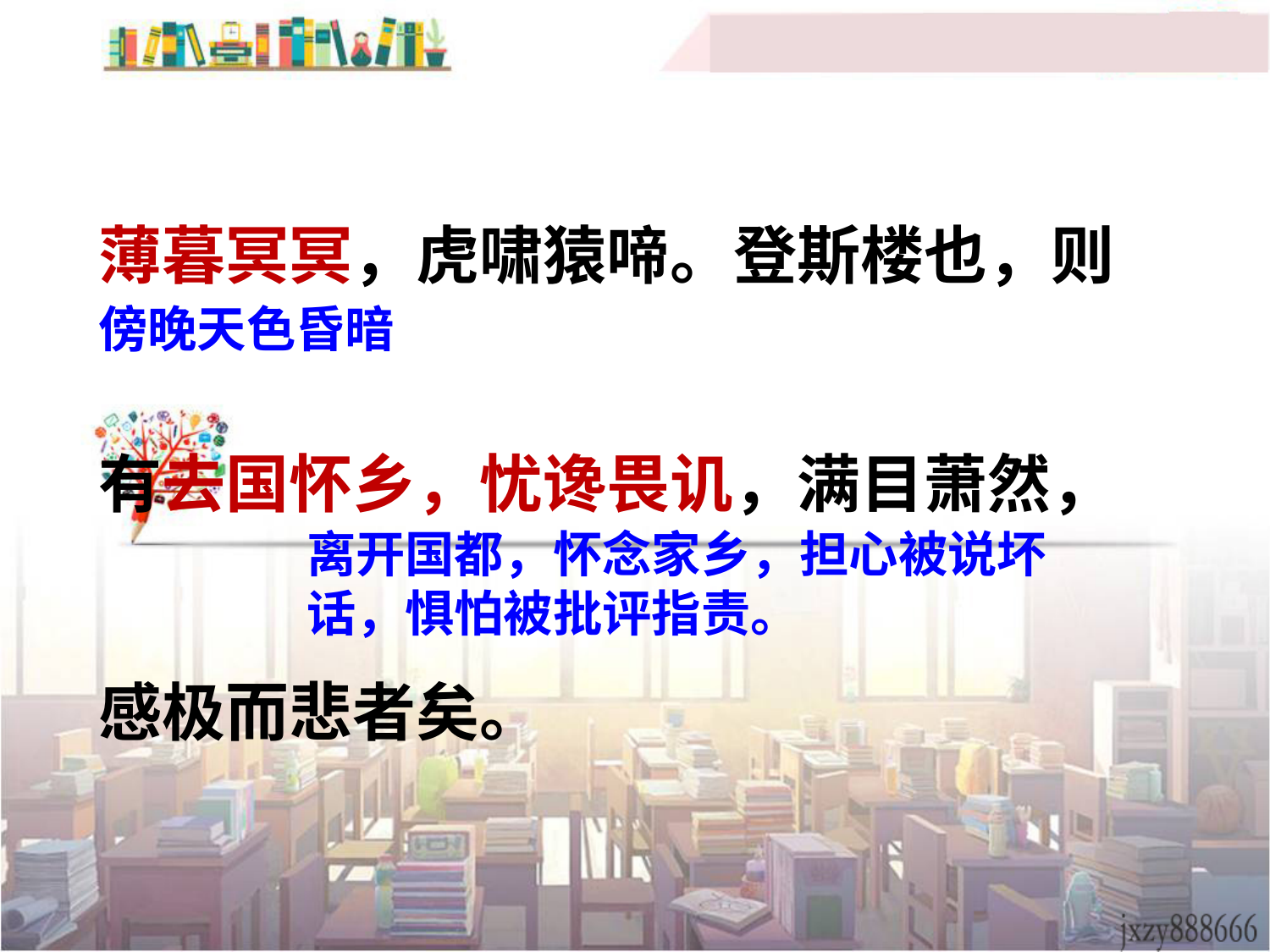

薄暮冥冥，虎啸猿啼。登斯楼也，则

有去国怀乡，忧谗畏讥，满目萧然，

感极而悲者矣。
傍晚天色昏暗
离开国都，怀念家乡，担心被说坏话，惧怕被批评指责。